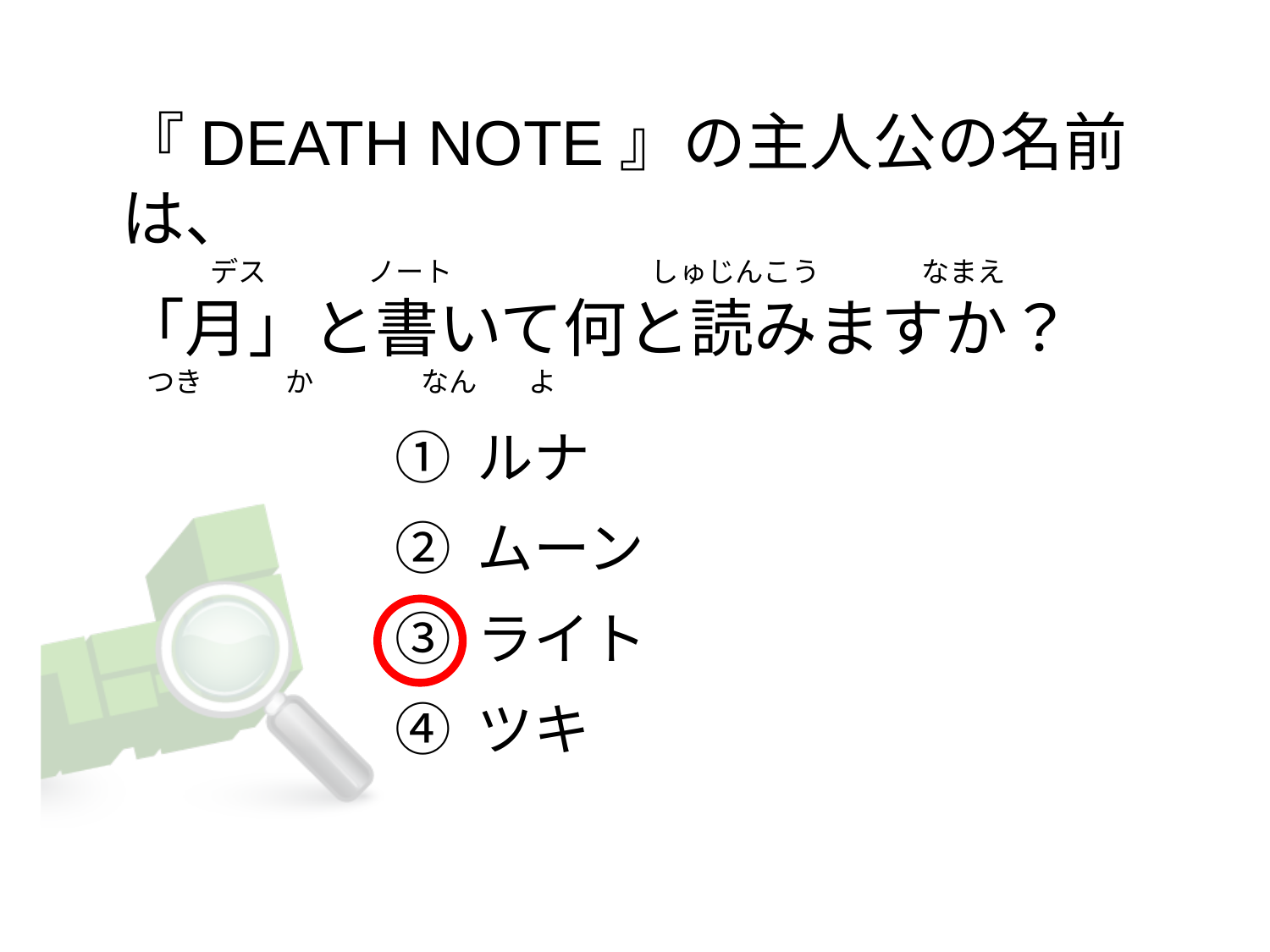

# 『DEATH NOTE』の主人公の名前は、               デス                ノート     　　　             しゅじんこう                なまえ 「月」と書いて何と読みますか？     つき             か                 なん        よ
① ルナ
② ムーン
③ ライト
④ ツキ